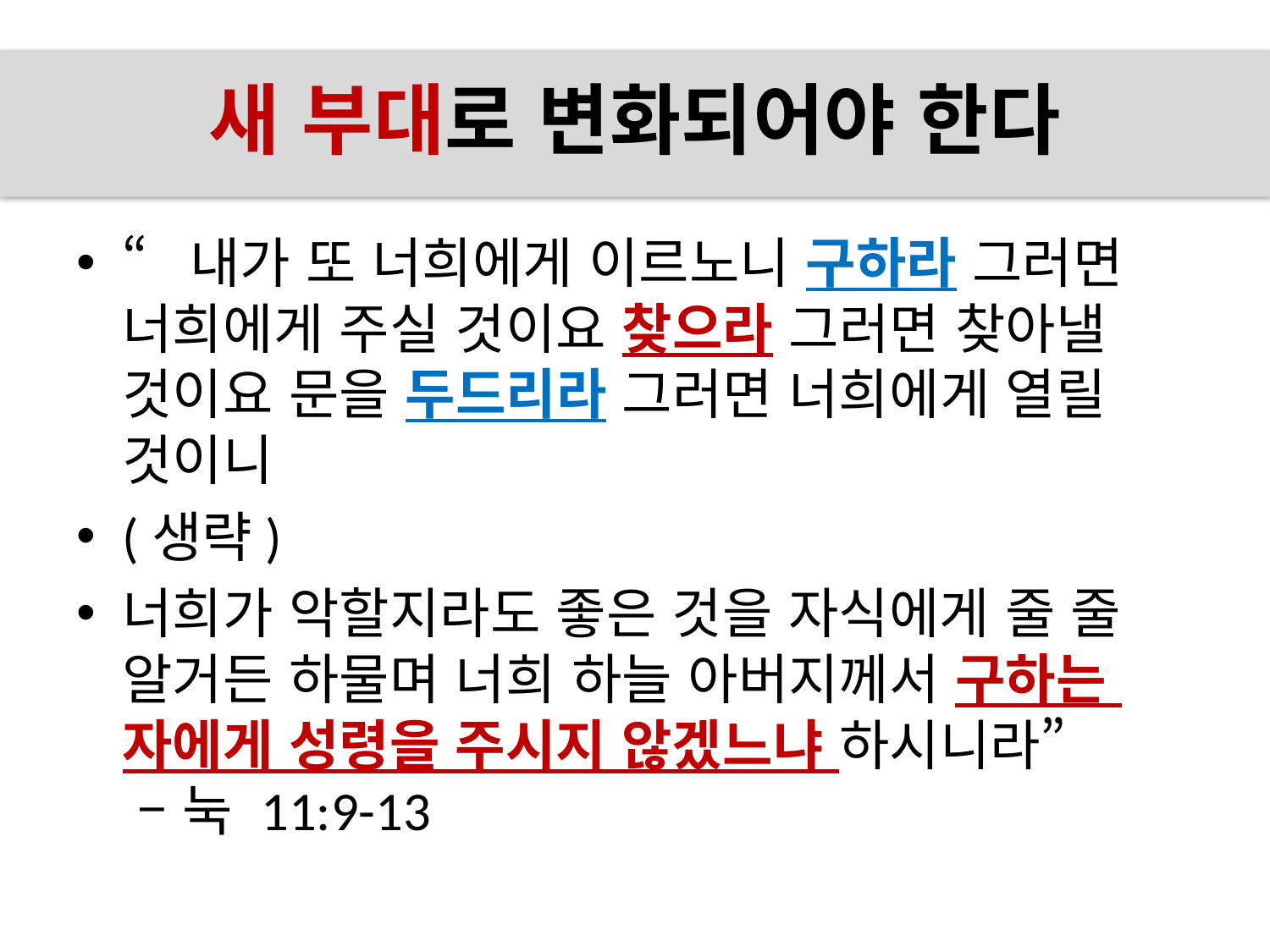

# 새 부대로 변화되어야 한다

“내가 또 너희에게 이르노니 구하라 그러면 너희에게 주실 것이요 찾으라 그러면 찾아낼 것이요 문을 두드리라 그러면 너희에게 열릴 것이니
(생략)
너희가 악할지라도 좋은 것을 자식에게 줄 줄
알거든 하물며 너희 하늘 아버지께서 구하는
자에게 성령을 주시지 않겠느냐 하시니라”
 – 눅 11:9-13